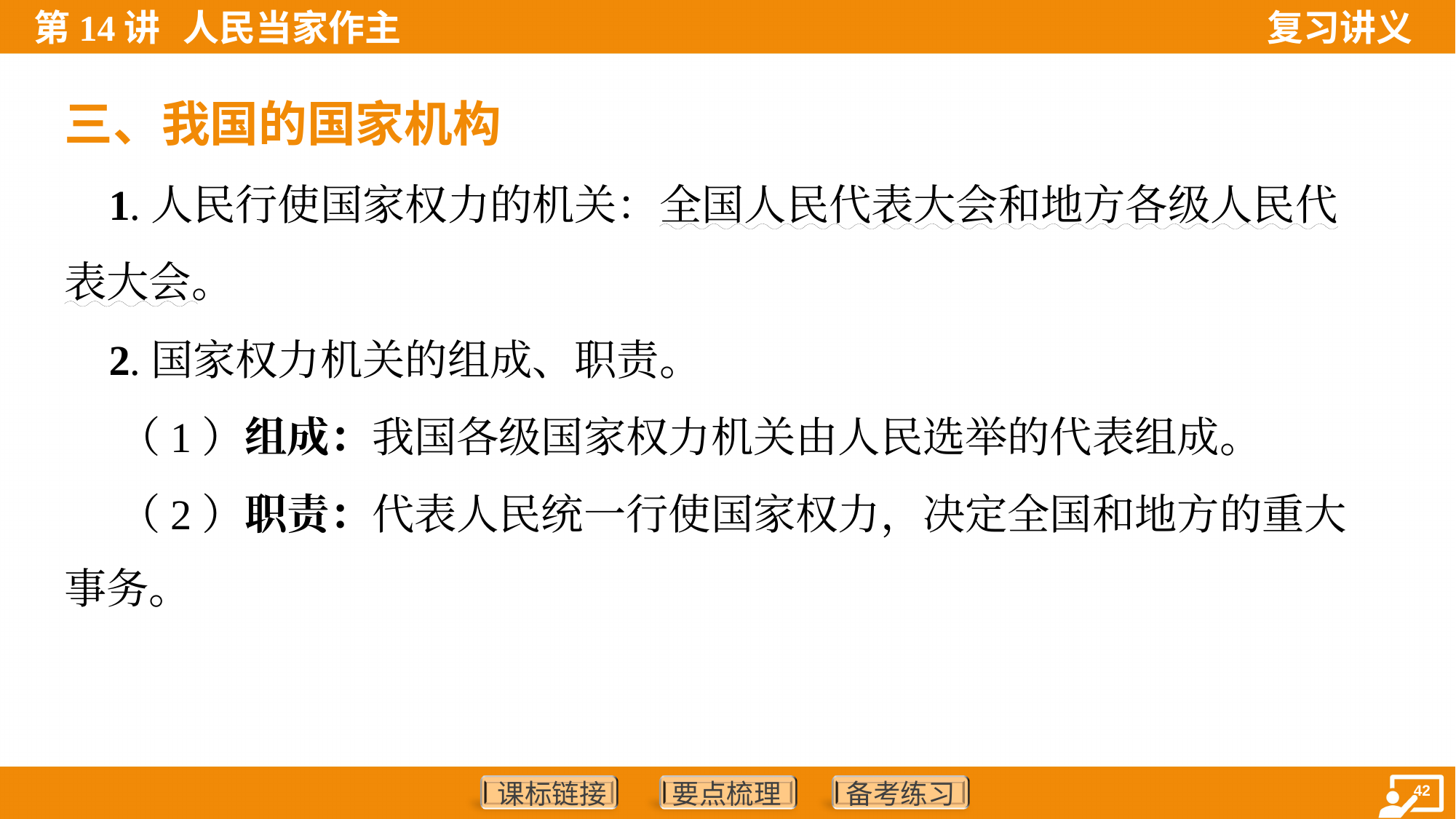

三、我国的国家机构
    1.人民行使国家权力的机关：全国人民代表大会和地方各级人民代
表大会。
    2.国家权力机关的组成、职责。
    （1）组成：我国各级国家权力机关由人民选举的代表组成。
    （2）职责：代表人民统一行使国家权力，决定全国和地方的重大
事务。